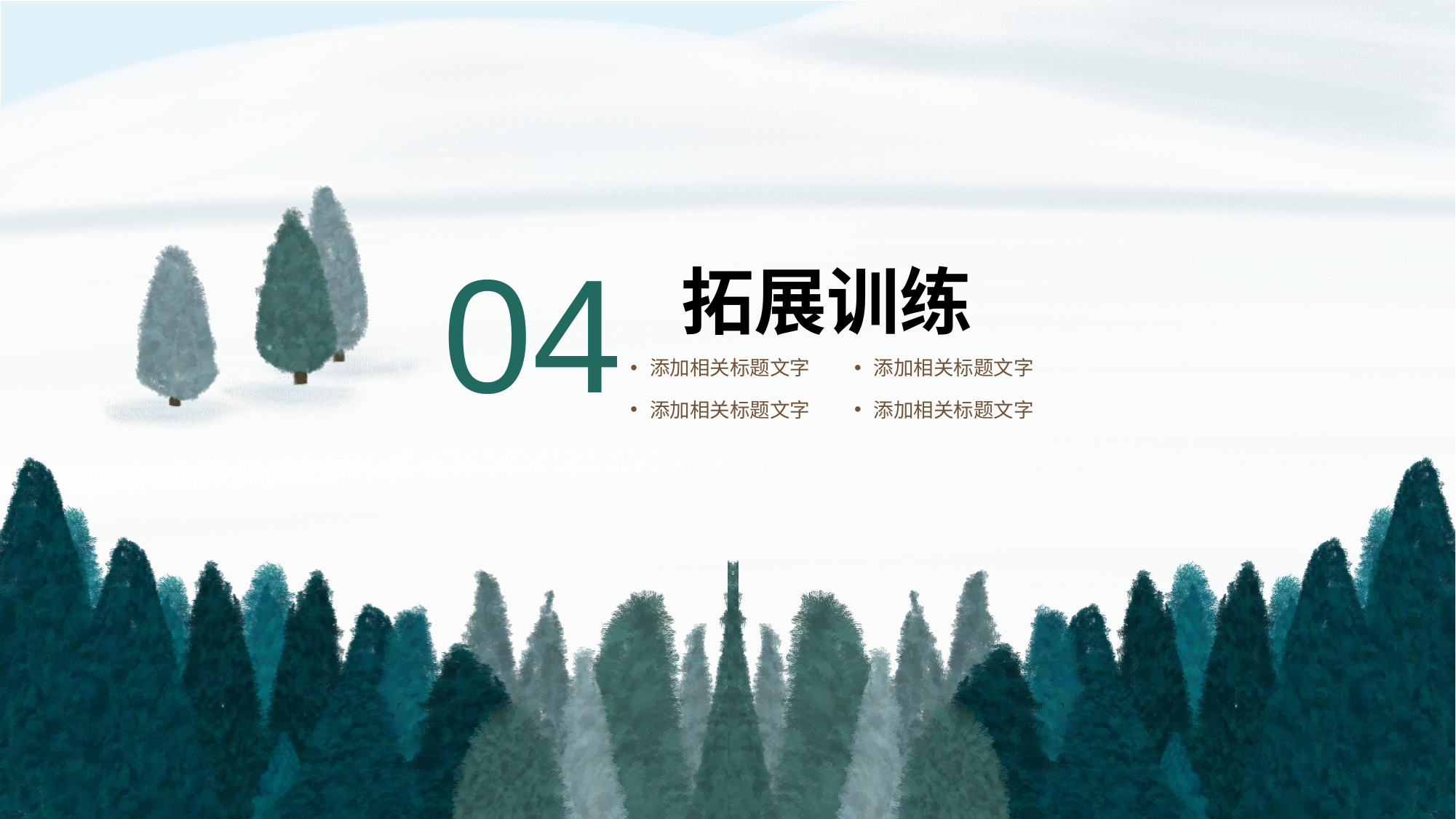

04
拓展训练
添加相关标题文字
添加相关标题文字
添加相关标题文字
添加相关标题文字